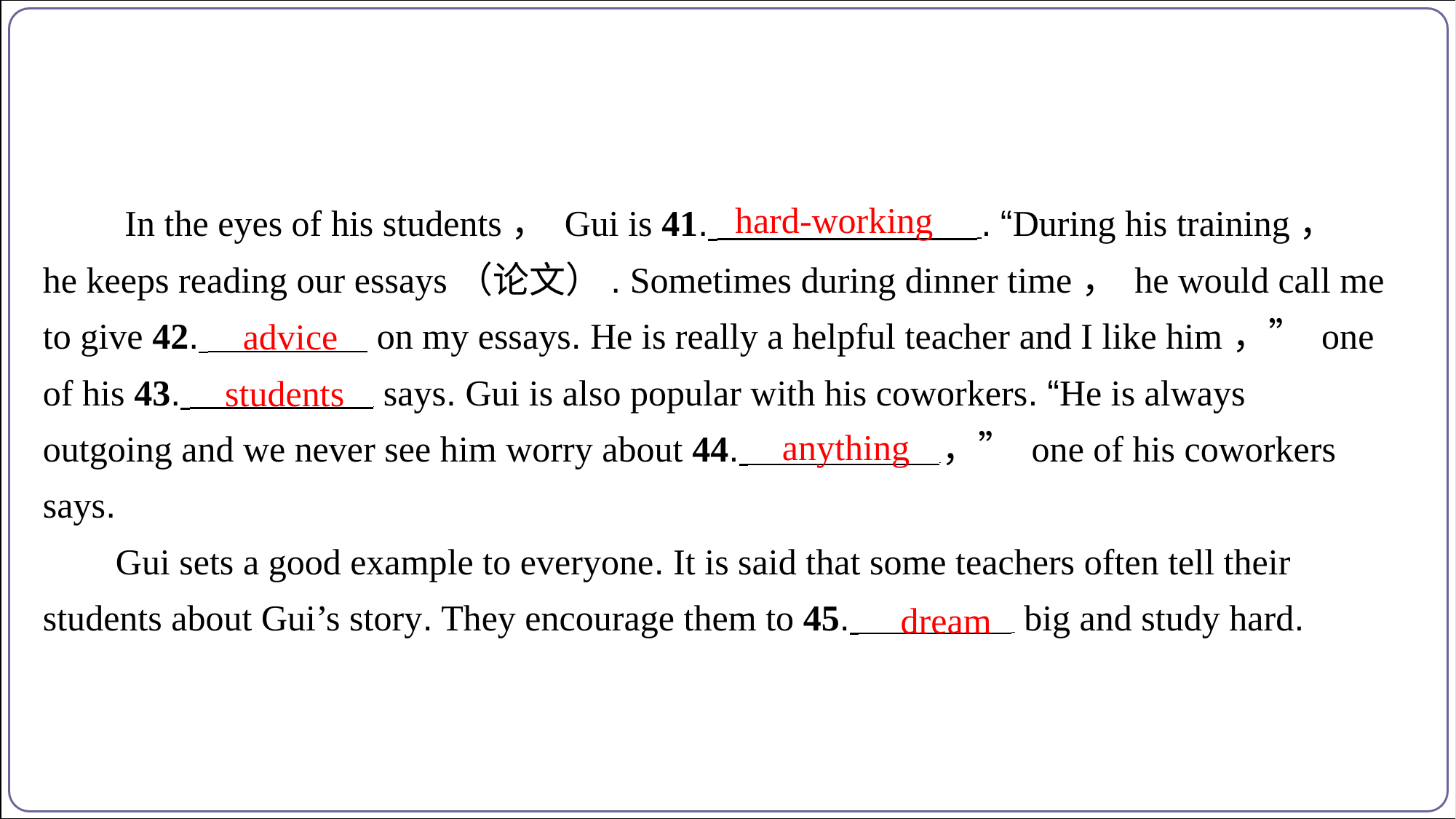

hard-working
 In the eyes of his students， Gui is 41.                                    . “During his training，
he keeps reading our essays（论文）. Sometimes during dinner time， he would call me
to give 42.                       on my essays. He is really a helpful teacher and I like him，” one
of his 43.                           says. Gui is also popular with his coworkers. “He is always
outgoing and we never see him worry about 44.                           ，” one of his coworkers
says.
Gui sets a good example to everyone. It is said that some teachers often tell their
students about Gui’s story. They encourage them to 45.                       big and study hard.
advice
students
anything
dream